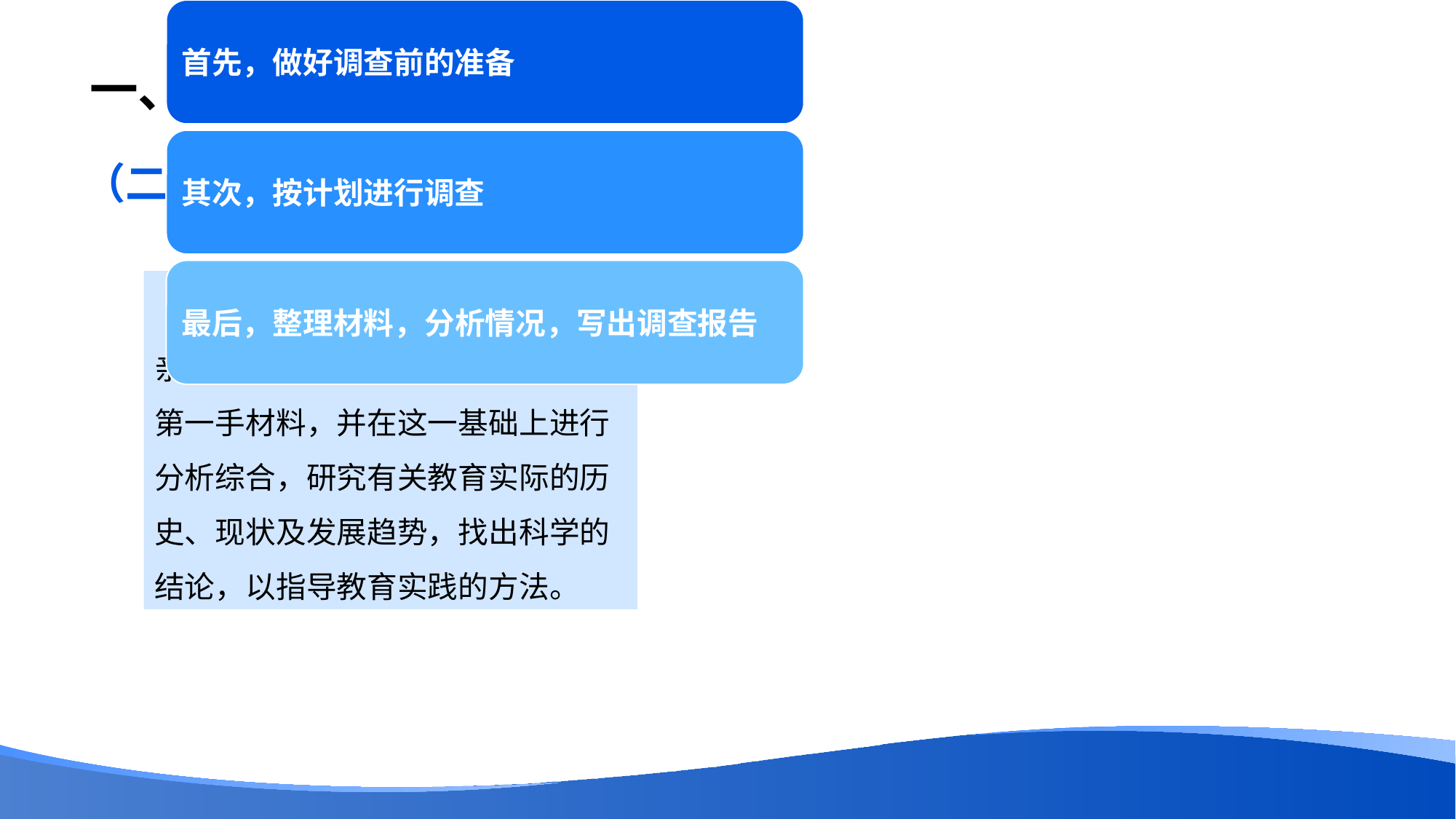

# 一、常用的教育研究方法
（二）调查法
首先，做好调查前的准备
其次，按计划进行调查
最后，整理材料，分析情况，写出调查报告
调查法是研究者通过有计划地亲身接触和广泛考察，掌握大量的第一手材料，并在这一基础上进行分析综合，研究有关教育实际的历史、现状及发展趋势，找出科学的结论，以指导教育实践的方法。